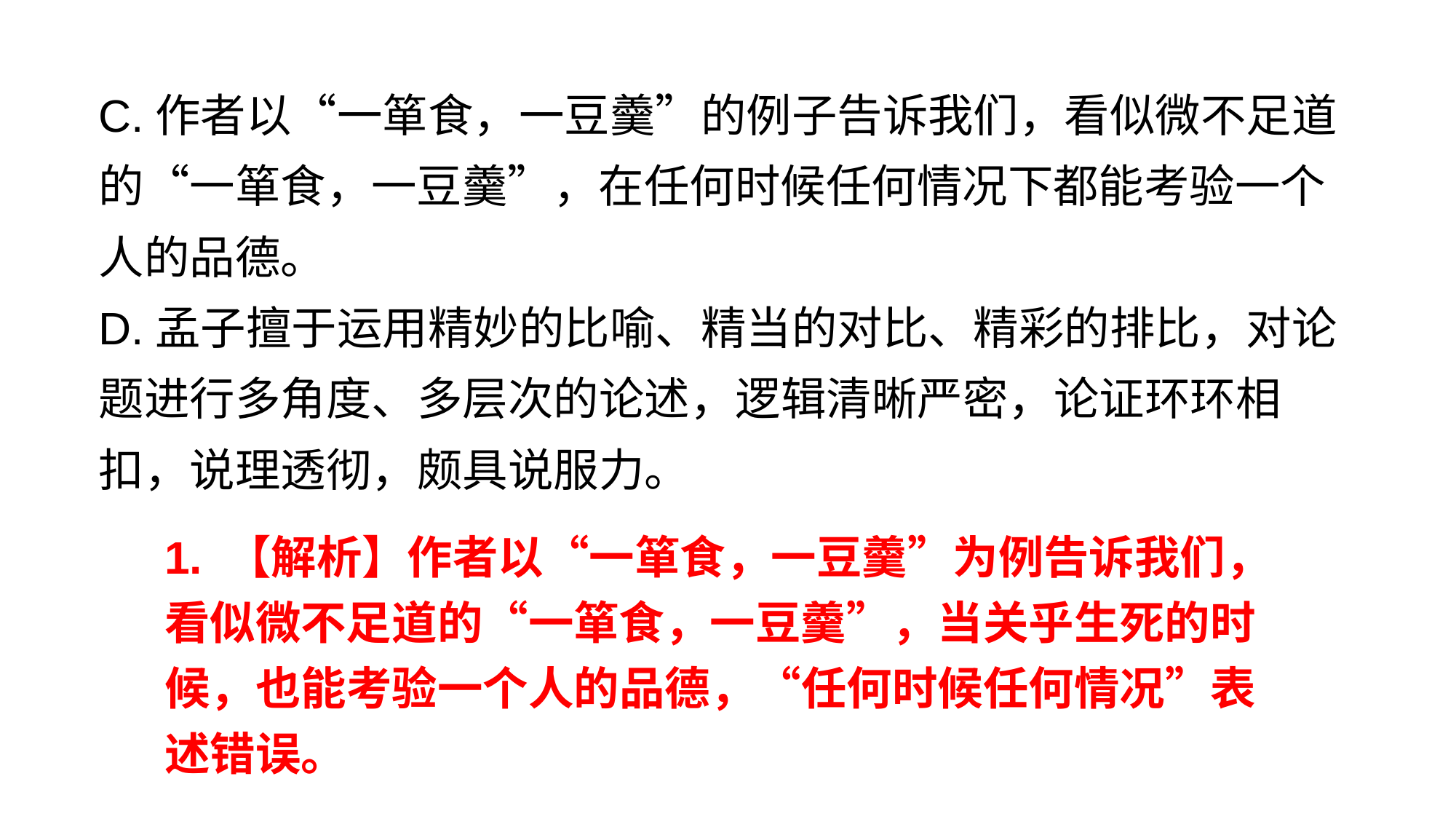

C.作者以“一箪食，一豆羹”的例子告诉我们，看似微不足道的“一箪食，一豆羹”，在任何时候任何情况下都能考验一个人的品德。
D.孟子擅于运用精妙的比喻、精当的对比、精彩的排比，对论题进行多角度、多层次的论述，逻辑清晰严密，论证环环相扣，说理透彻，颇具说服力。
1. 【解析】作者以“一箪食，一豆羹”为例告诉我们，看似微不足道的“一箪食，一豆羹”，当关乎生死的时候，也能考验一个人的品德，“任何时候任何情况”表述错误。